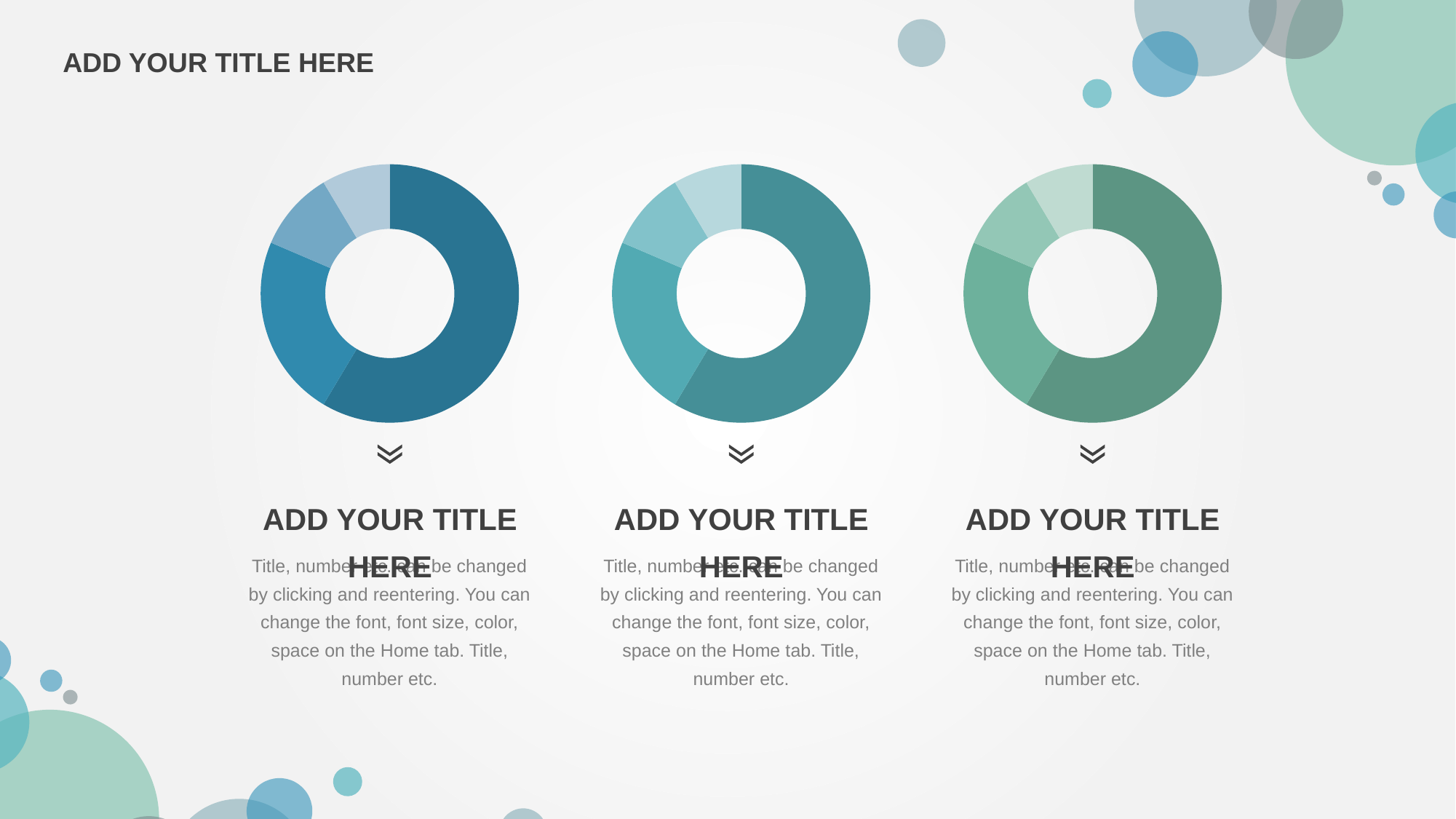

ADD YOUR TITLE HERE

### Chart

| Category | 销售额 |
|---|---|
| 第一季度 | 8.2 |
| 第二季度 | 3.2 |
| 第三季度 | 1.4 |
| 第四季度 | 1.2 |

### Chart

| Category | 销售额 |
|---|---|
| 第一季度 | 8.2 |
| 第二季度 | 3.2 |
| 第三季度 | 1.4 |
| 第四季度 | 1.2 |

### Chart

| Category | 销售额 |
|---|---|
| 第一季度 | 8.2 |
| 第二季度 | 3.2 |
| 第三季度 | 1.4 |
| 第四季度 | 1.2 |

ADD YOUR TITLE HERE
ADD YOUR TITLE HERE
ADD YOUR TITLE HERE
Title, number etc. can be changed by clicking and reentering. You can change the font, font size, color, space on the Home tab. Title, number etc.
Title, number etc. can be changed by clicking and reentering. You can change the font, font size, color, space on the Home tab. Title, number etc.
Title, number etc. can be changed by clicking and reentering. You can change the font, font size, color, space on the Home tab. Title, number etc.